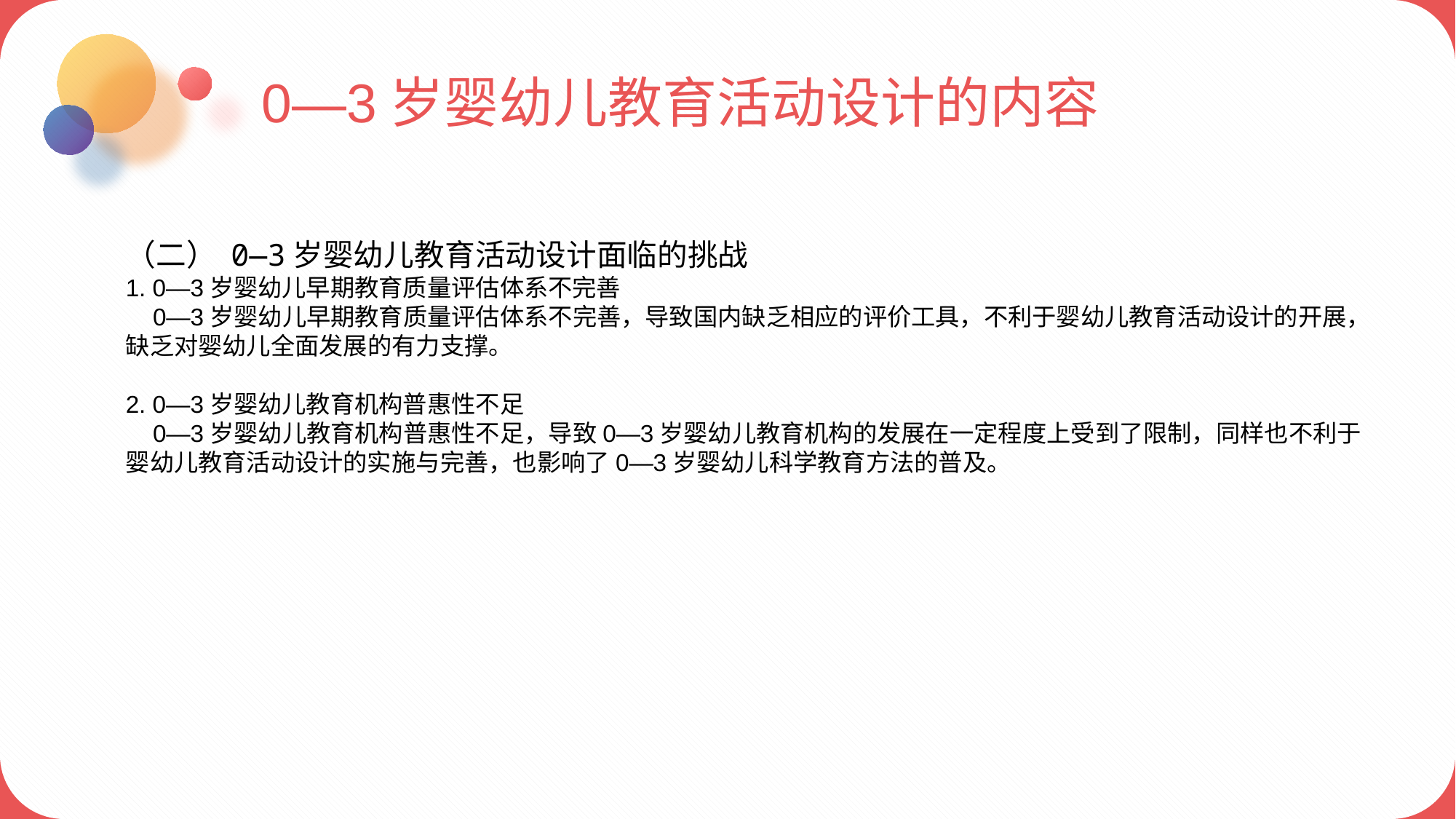

0—3岁婴幼儿教育活动设计的内容
（二） 0—3岁婴幼儿教育活动设计面临的挑战
1. 0—3岁婴幼儿早期教育质量评估体系不完善
    0—3岁婴幼儿早期教育质量评估体系不完善，导致国内缺乏相应的评价工具，不利于婴幼儿教育活动设计的开展，缺乏对婴幼儿全面发展的有力支撑。

2. 0—3岁婴幼儿教育机构普惠性不足
    0—3岁婴幼儿教育机构普惠性不足，导致0—3岁婴幼儿教育机构的发展在一定程度上受到了限制，同样也不利于婴幼儿教育活动设计的实施与完善，也影响了0—3岁婴幼儿科学教育方法的普及。